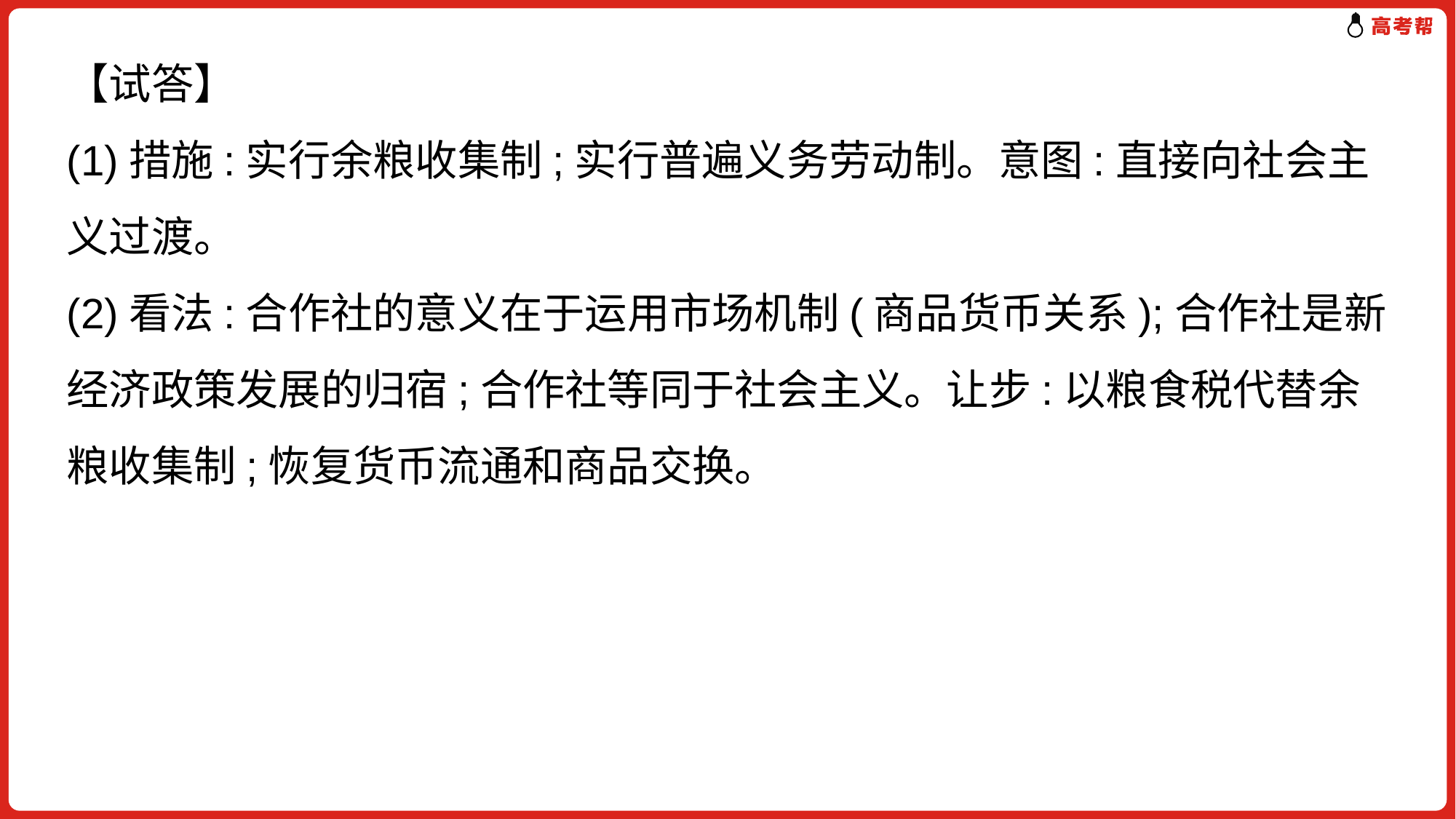

【试答】
(1)措施:实行余粮收集制;实行普遍义务劳动制。意图:直接向社会主义过渡。
(2)看法:合作社的意义在于运用市场机制(商品货币关系);合作社是新经济政策发展的归宿;合作社等同于社会主义。让步:以粮食税代替余粮收集制;恢复货币流通和商品交换。